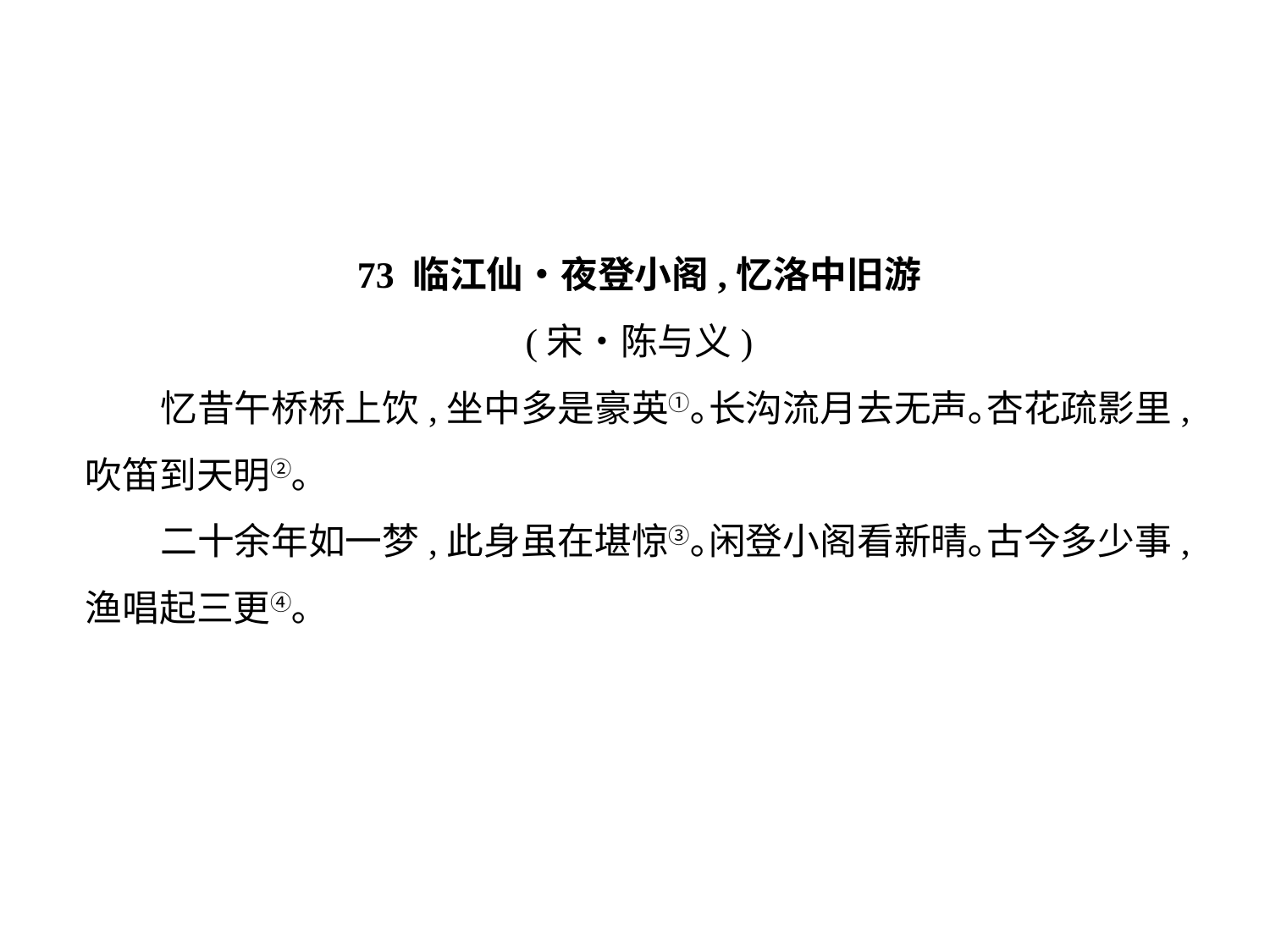

73 临江仙•夜登小阁,忆洛中旧游
(宋•陈与义)
        忆昔午桥桥上饮,坐中多是豪英①｡长沟流月去无声｡杏花疏影里,吹笛到天明②｡
        二十余年如一梦,此身虽在堪惊③｡闲登小阁看新晴｡古今多少事,渔唱起三更④｡